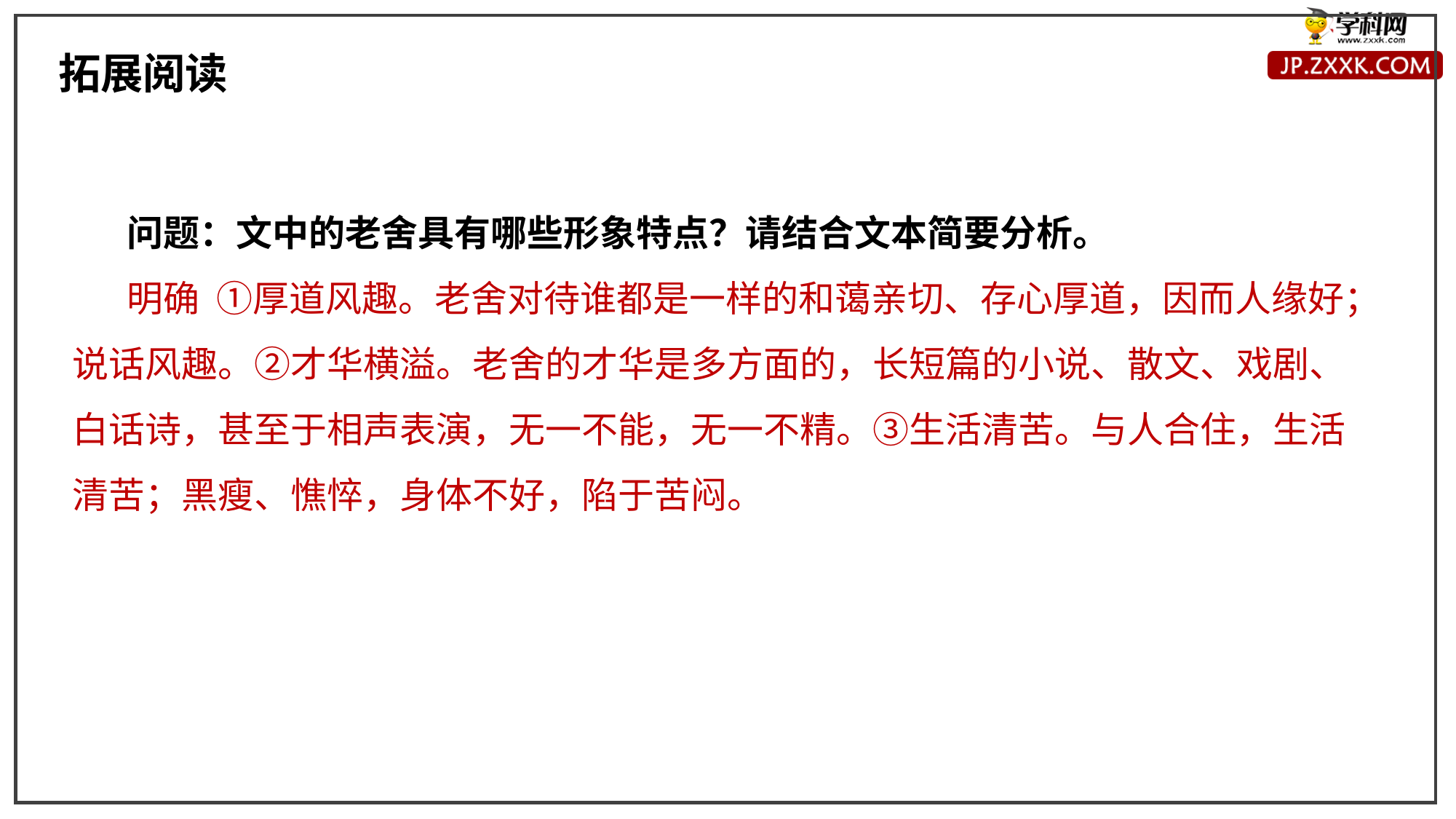

拓展阅读
问题：文中的老舍具有哪些形象特点？请结合文本简要分析。
明确  ①厚道风趣。老舍对待谁都是一样的和蔼亲切、存心厚道，因而人缘好；说话风趣。②才华横溢。老舍的才华是多方面的，长短篇的小说、散文、戏剧、白话诗，甚至于相声表演，无一不能，无一不精。③生活清苦。与人合住，生活清苦；黑瘦、憔悴，身体不好，陷于苦闷。